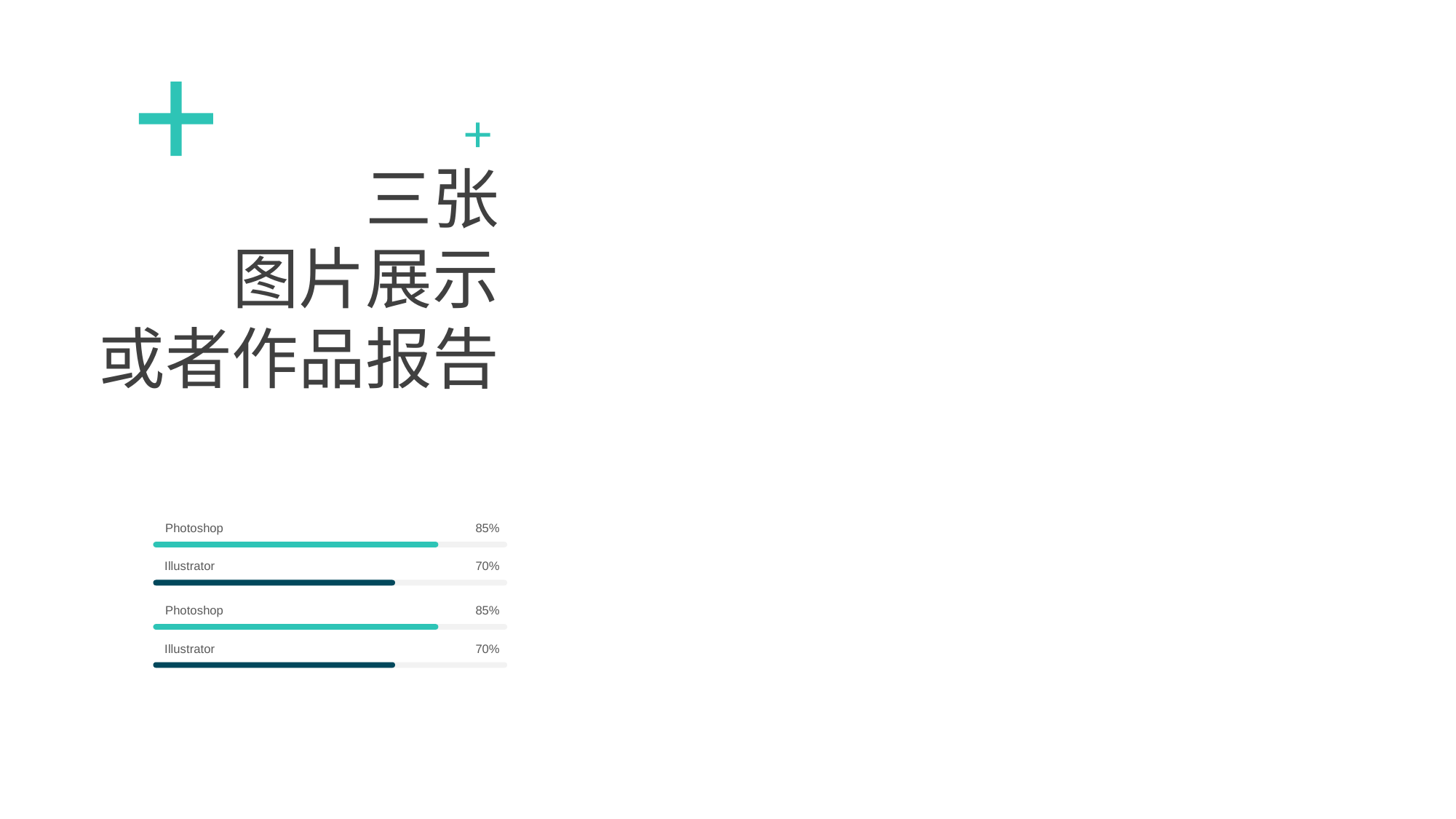

三张
图片展示
或者作品报告

Photoshop
85%

Illustrator
70%

Photoshop
85%

Illustrator
70%